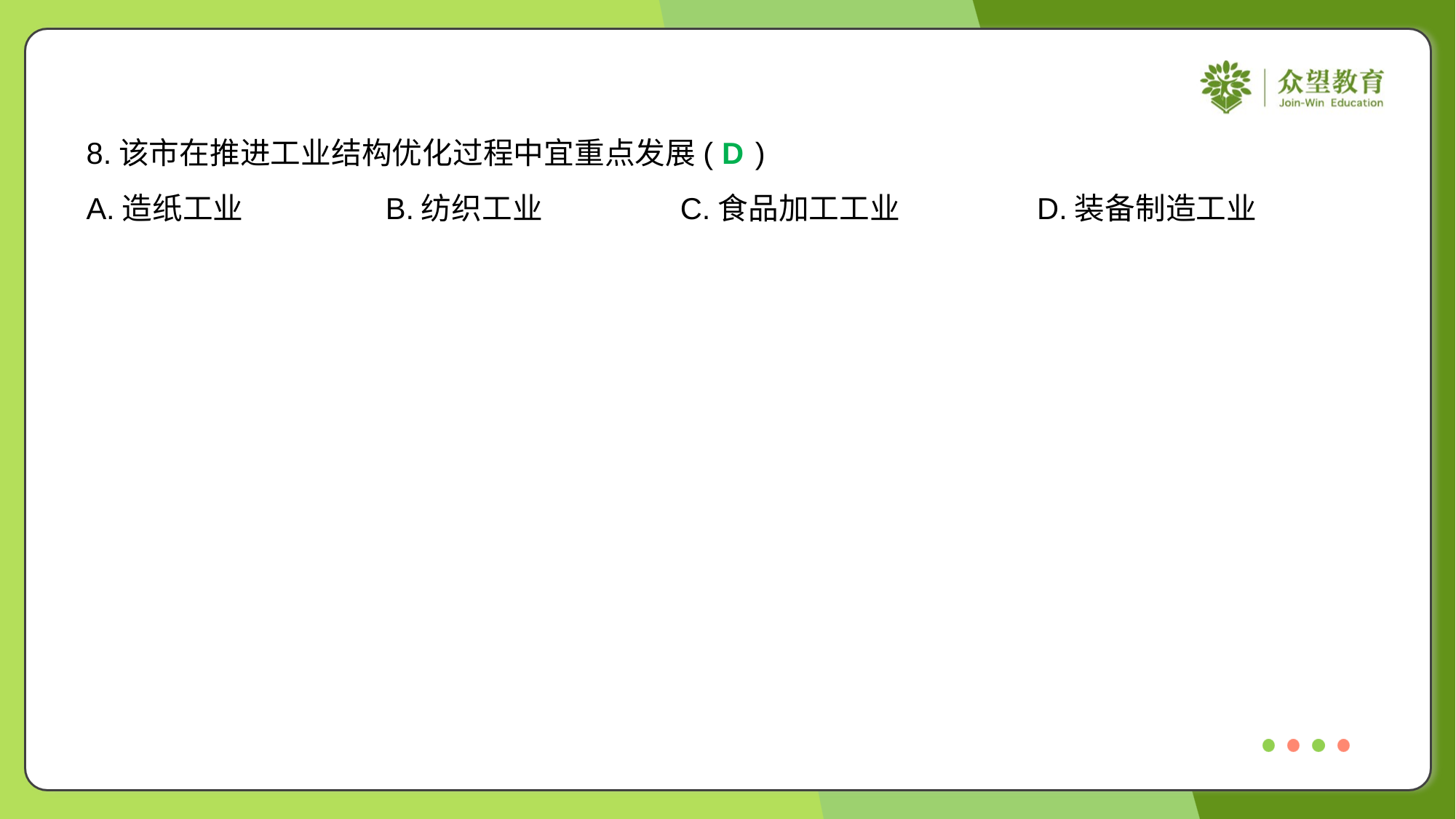

8.该市在推进工业结构优化过程中宜重点发展(     )
D
A.造纸工业	B.纺织工业	C.食品加工工业	D.装备制造工业